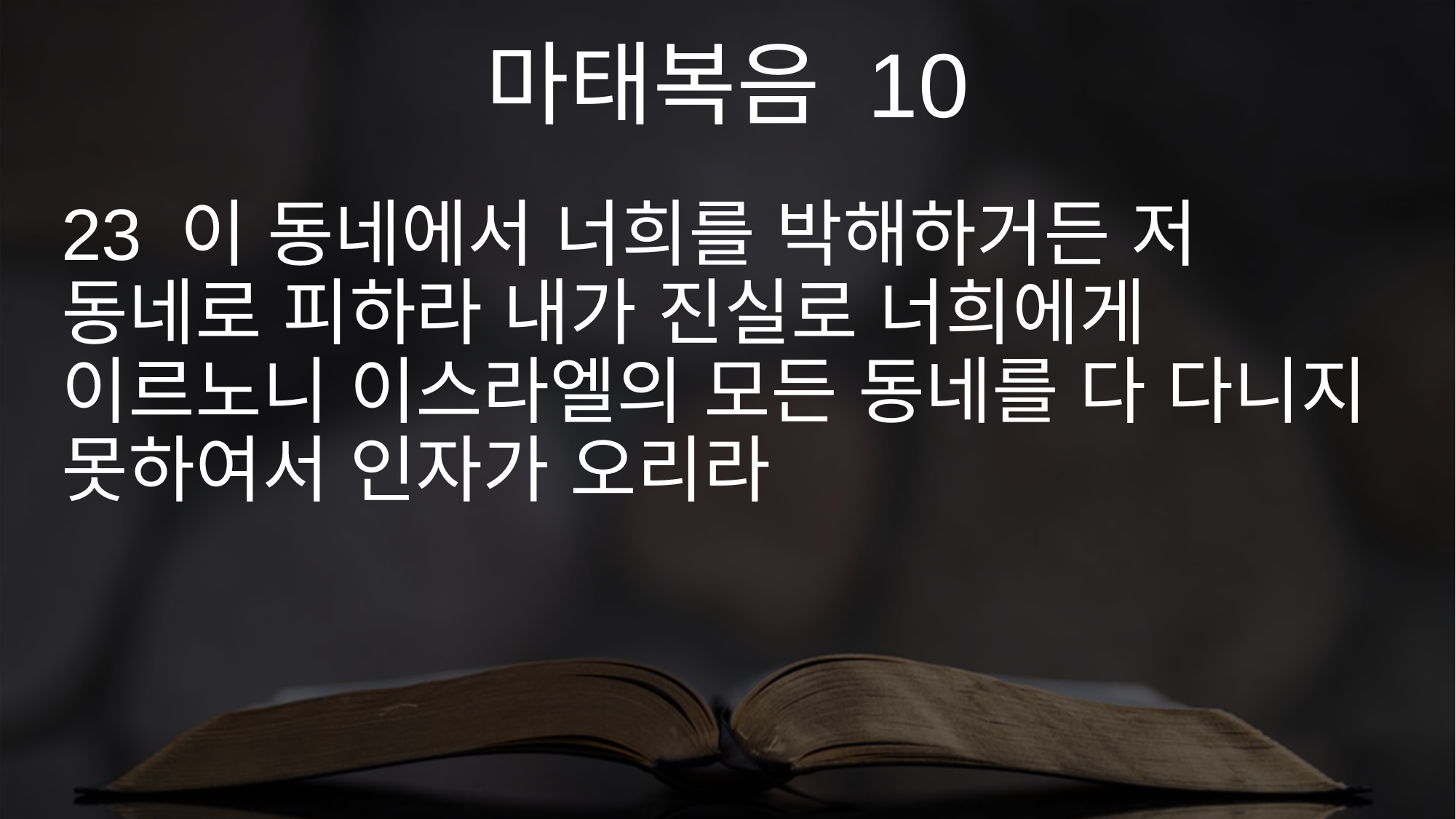

마태복음 10
23 이 동네에서 너희를 박해하거든 저 동네로 피하라 내가 진실로 너희에게 이르노니 이스라엘의 모든 동네를 다 다니지 못하여서 인자가 오리라